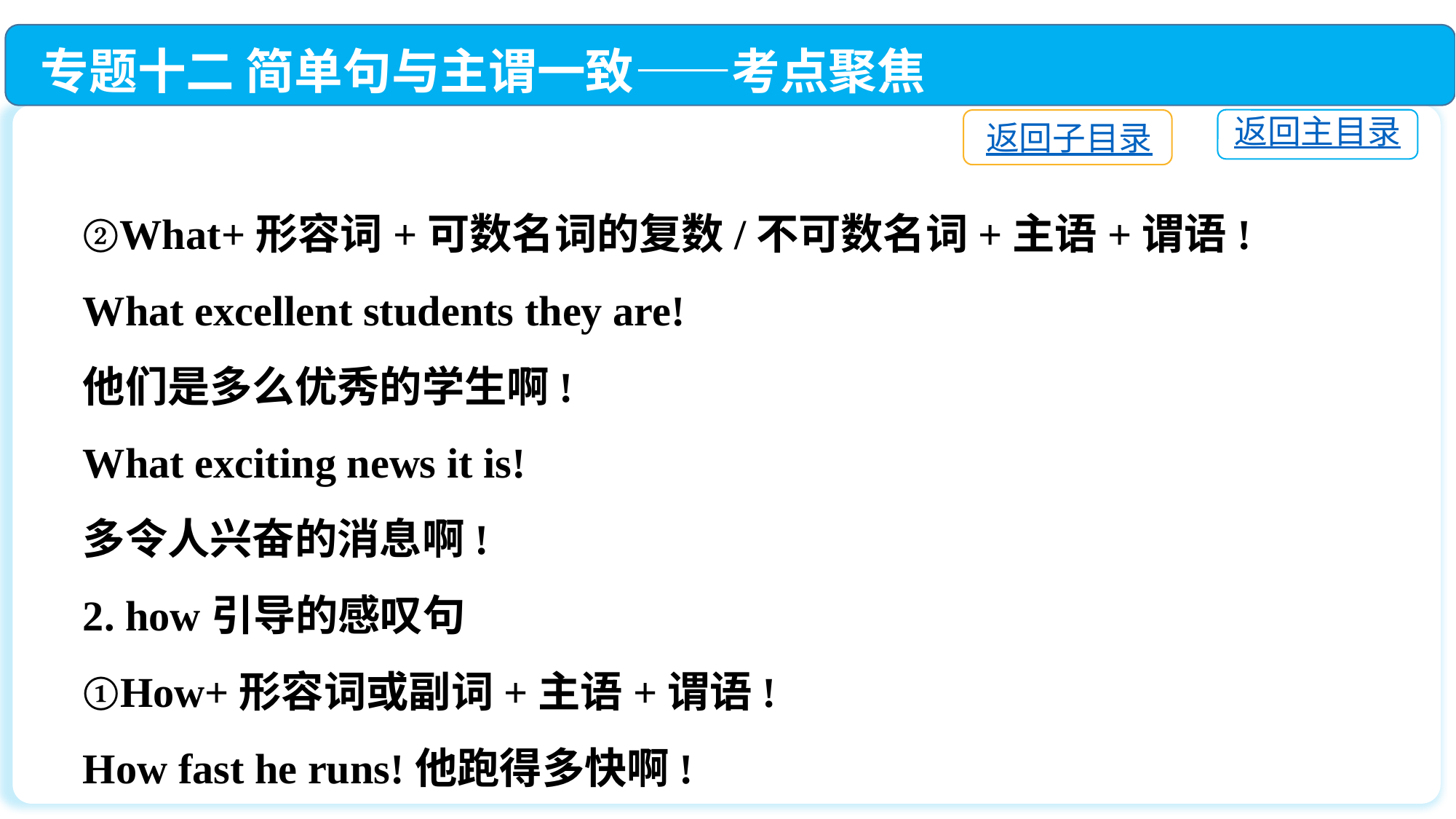

专题十二 简单句与主谓一致——考点聚焦

返回主目录

返回子目录
②What+形容词+可数名词的复数/不可数名词+主语+谓语!
What excellent students they are!
他们是多么优秀的学生啊!
What exciting news it is!
多令人兴奋的消息啊!
2. how引导的感叹句
①How+形容词或副词+主语+谓语!
How fast he runs!他跑得多快啊!